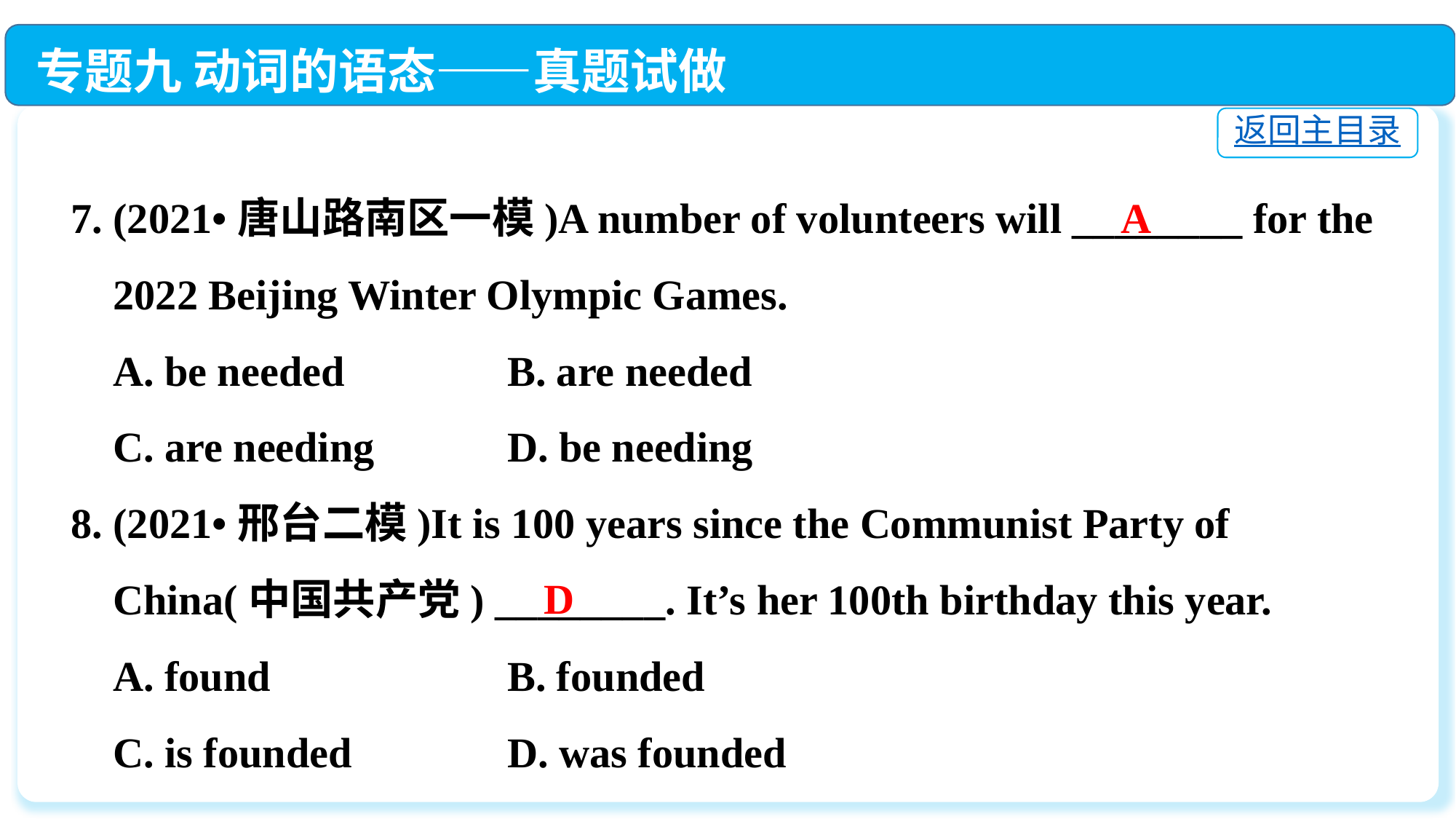

专题九 动词的语态——真题试做

返回主目录
7. (2021•唐山路南区一模)A number of volunteers will ________ for the
    2022 Beijing Winter Olympic Games.
    A. be needed		B. are needed
    C. are needing		D. be needing
8. (2021•邢台二模)It is 100 years since the Communist Party of
    China(中国共产党) ________. It’s her 100th birthday this year.
    A. found 			B. founded
    C. is founded 		D. was founded
A
D